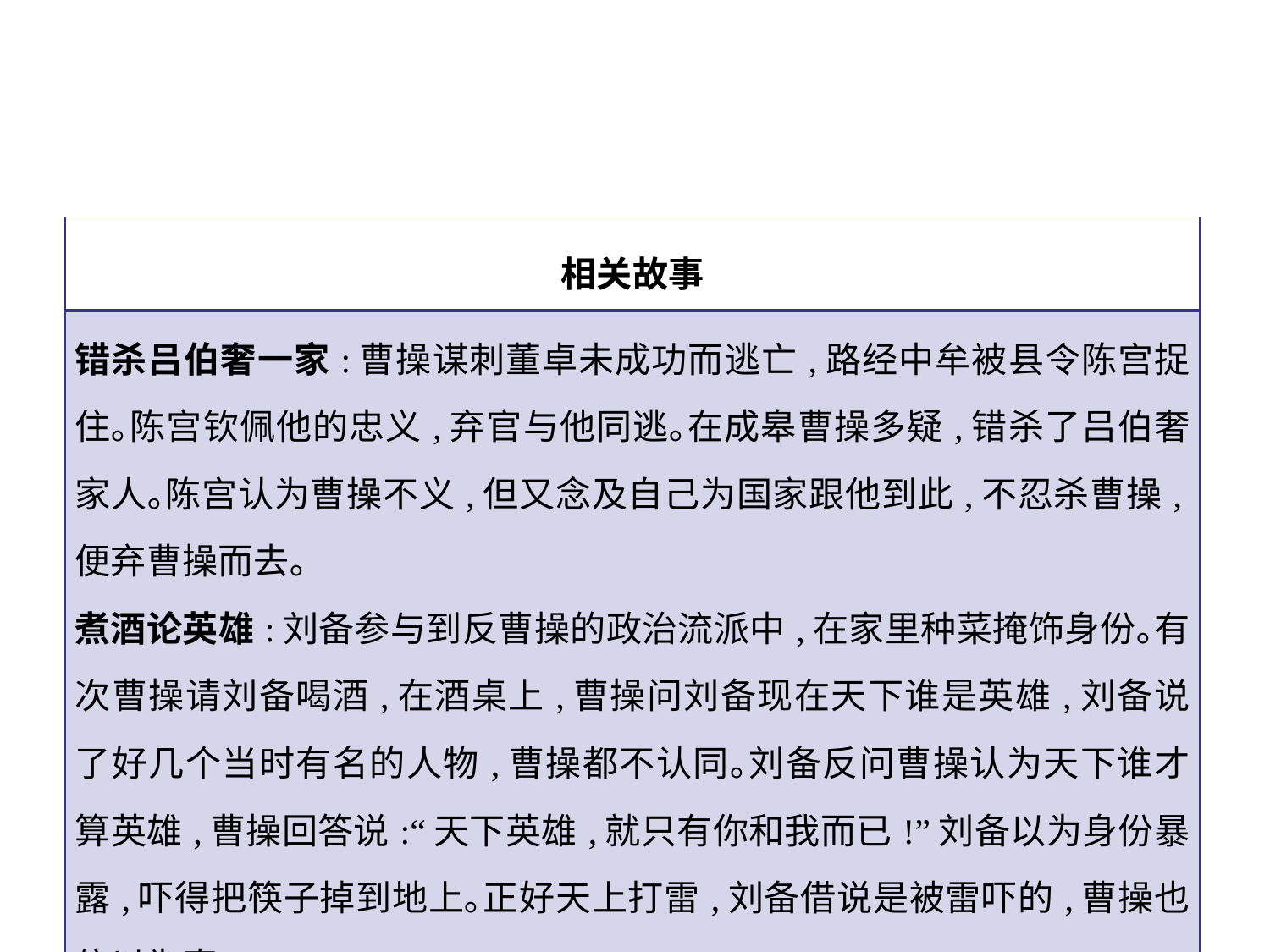

| 相关故事 |
| --- |
| 错杀吕伯奢一家:曹操谋刺董卓未成功而逃亡,路经中牟被县令陈宫捉住｡陈宫钦佩他的忠义,弃官与他同逃｡在成皋曹操多疑,错杀了吕伯奢家人｡陈宫认为曹操不义,但又念及自己为国家跟他到此,不忍杀曹操,便弃曹操而去｡ 煮酒论英雄:刘备参与到反曹操的政治流派中,在家里种菜掩饰身份｡有次曹操请刘备喝酒,在酒桌上,曹操问刘备现在天下谁是英雄,刘备说了好几个当时有名的人物,曹操都不认同｡刘备反问曹操认为天下谁才算英雄,曹操回答说:“天下英雄,就只有你和我而已!”刘备以为身份暴露,吓得把筷子掉到地上｡正好天上打雷,刘备借说是被雷吓的,曹操也信以为真｡ |